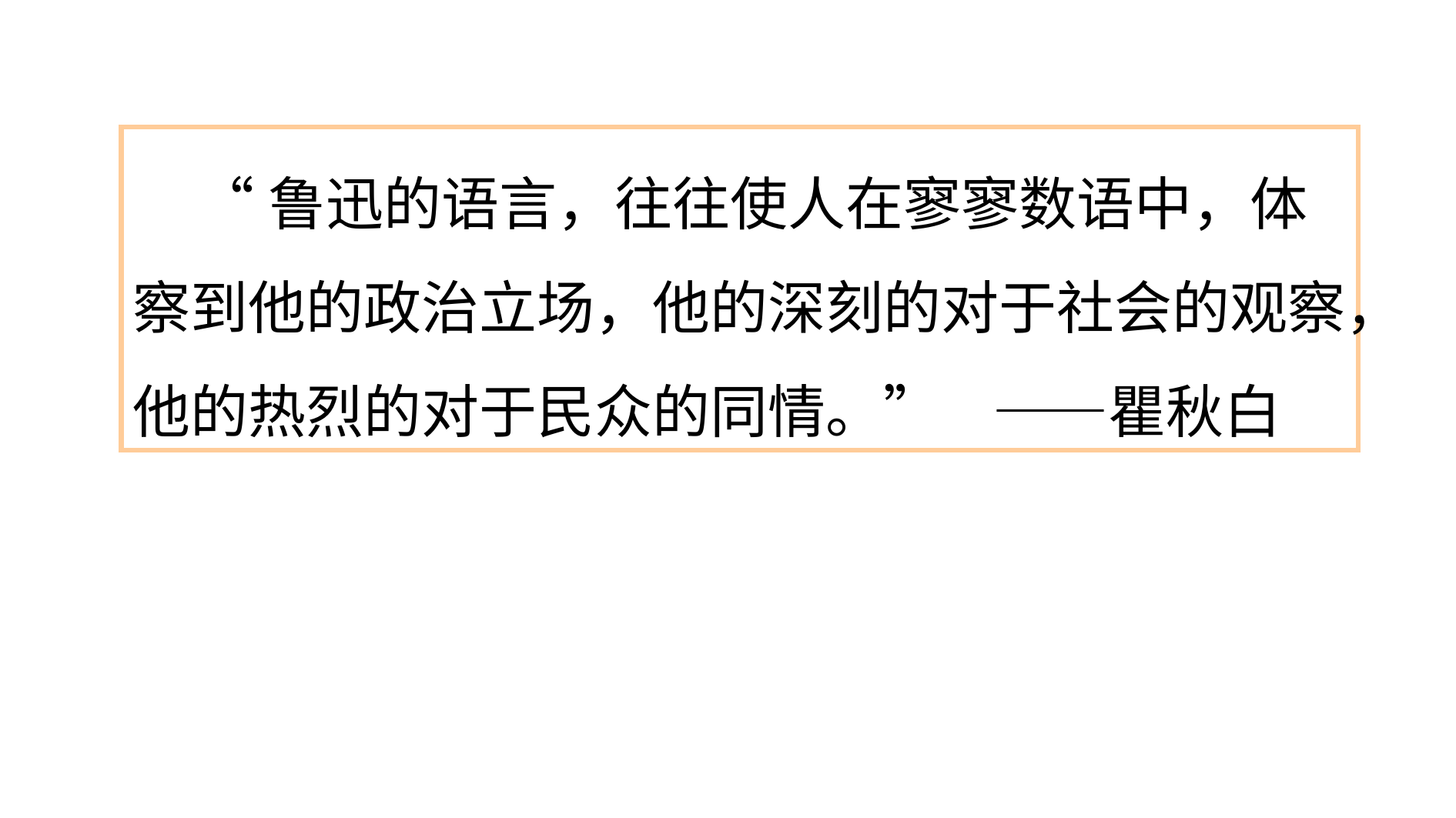

“鲁迅的语言，往往使人在寥寥数语中，体察到他的政治立场，他的深刻的对于社会的观察，他的热烈的对于民众的同情。”    ——瞿秋白